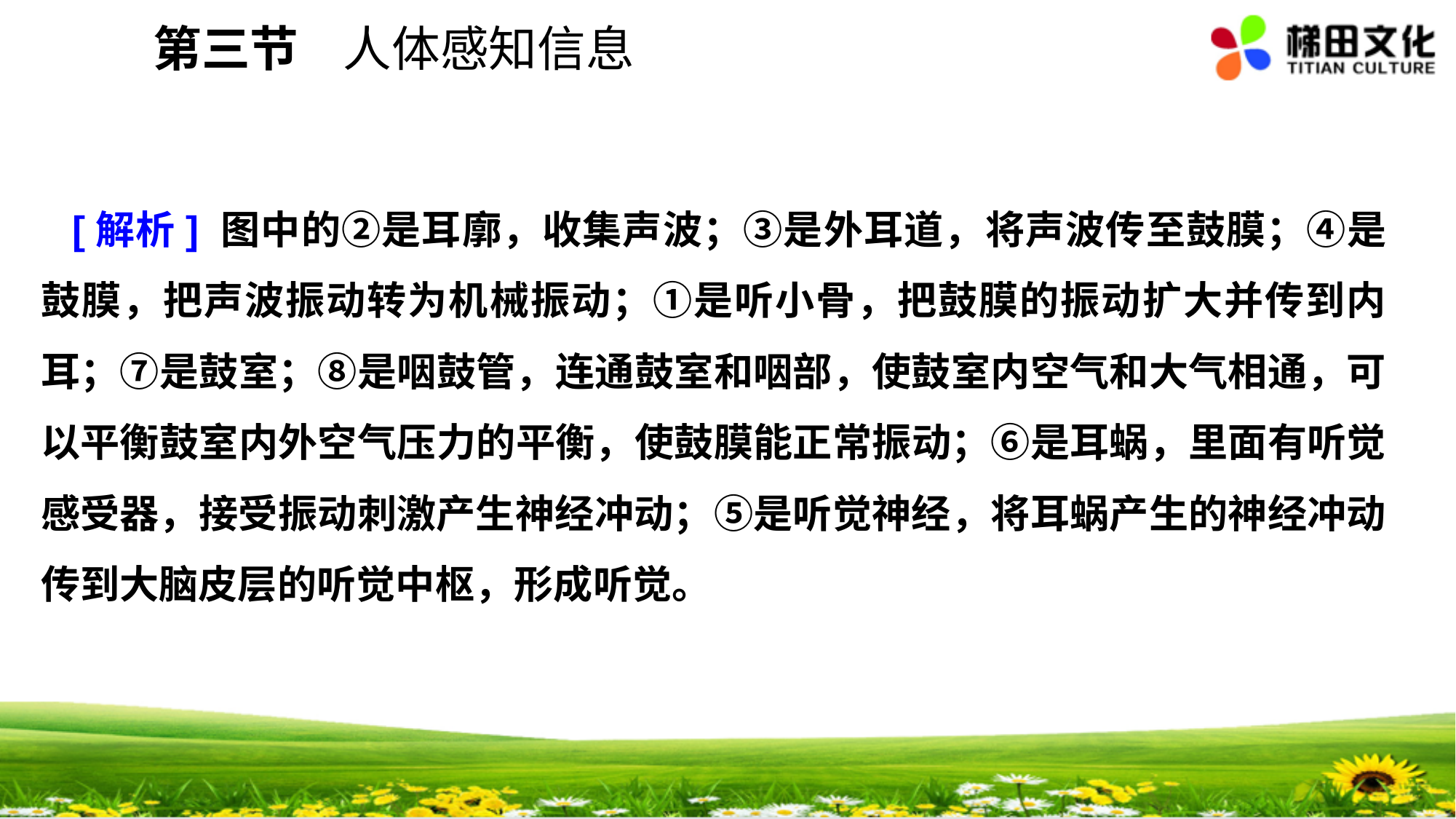

第三节    人体感知信息
[解析] 图中的②是耳廓，收集声波；③是外耳道，将声波传至鼓膜；④是鼓膜，把声波振动转为机械振动；①是听小骨，把鼓膜的振动扩大并传到内耳；⑦是鼓室；⑧是咽鼓管，连通鼓室和咽部，使鼓室内空气和大气相通，可以平衡鼓室内外空气压力的平衡，使鼓膜能正常振动；⑥是耳蜗，里面有听觉感受器，接受振动刺激产生神经冲动；⑤是听觉神经，将耳蜗产生的神经冲动传到大脑皮层的听觉中枢，形成听觉。